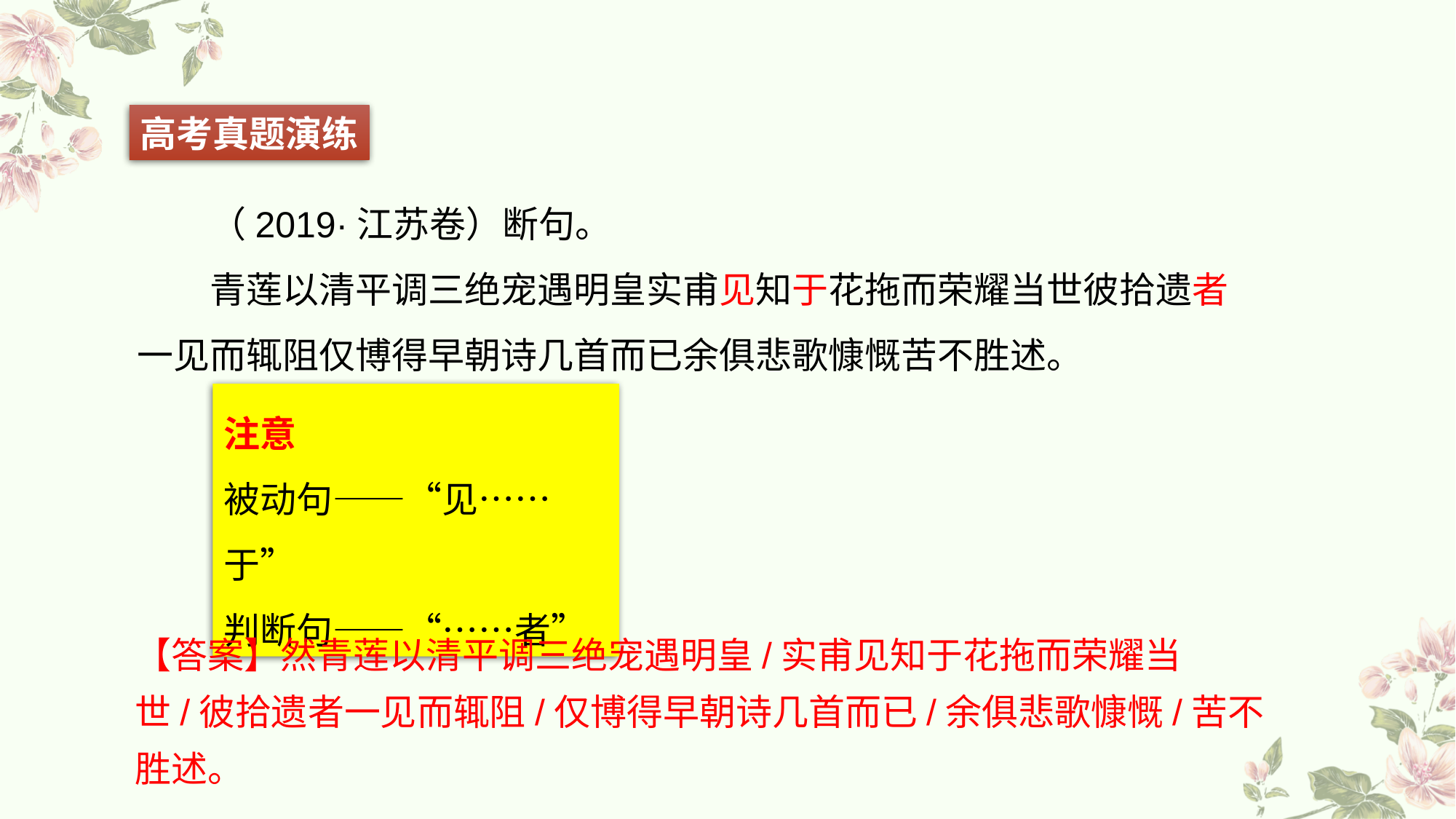

高考真题演练
（2019·江苏卷）断句。
青莲以清平调三绝宠遇明皇实甫见知于花拖而荣耀当世彼拾遗者一见而辄阻仅博得早朝诗几首而已余俱悲歌慷慨苦不胜述。
注意
被动句——“见……于”
判断句——“……者”
【答案】然青莲以清平调三绝宠遇明皇/实甫见知于花拖而荣耀当世/彼拾遗者一见而辄阻/仅博得早朝诗几首而已/余俱悲歌慷慨/苦不胜述。